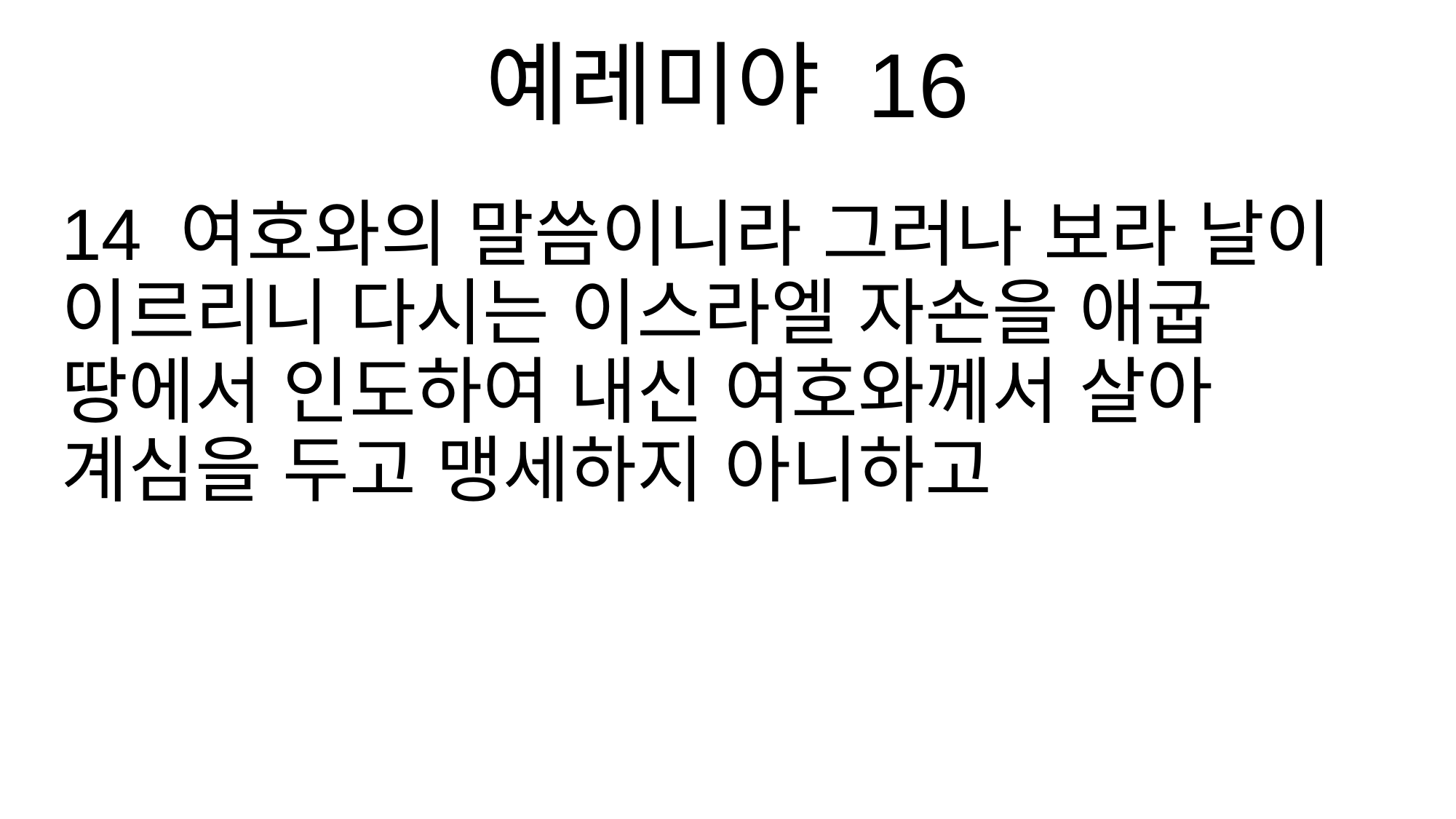

예레미야 16
14 여호와의 말씀이니라 그러나 보라 날이 이르리니 다시는 이스라엘 자손을 애굽 땅에서 인도하여 내신 여호와께서 살아 계심을 두고 맹세하지 아니하고